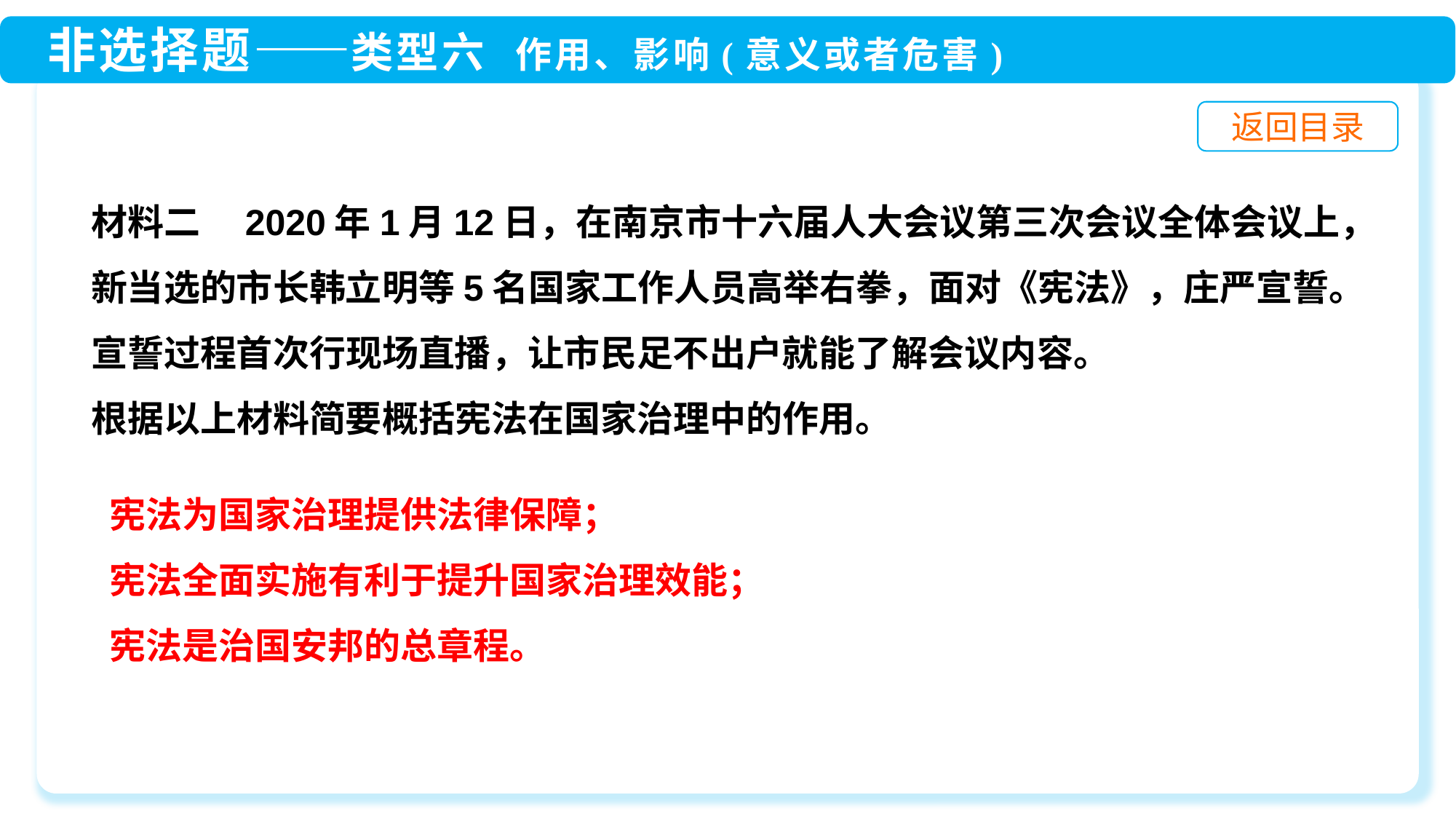

材料二　2020年1月12日，在南京市十六届人大会议第三次会议全体会议上，新当选的市长韩立明等5名国家工作人员高举右拳，面对《宪法》，庄严宣誓。宣誓过程首次行现场直播，让市民足不出户就能了解会议内容。
根据以上材料简要概括宪法在国家治理中的作用。
宪法为国家治理提供法律保障；
宪法全面实施有利于提升国家治理效能；
宪法是治国安邦的总章程。